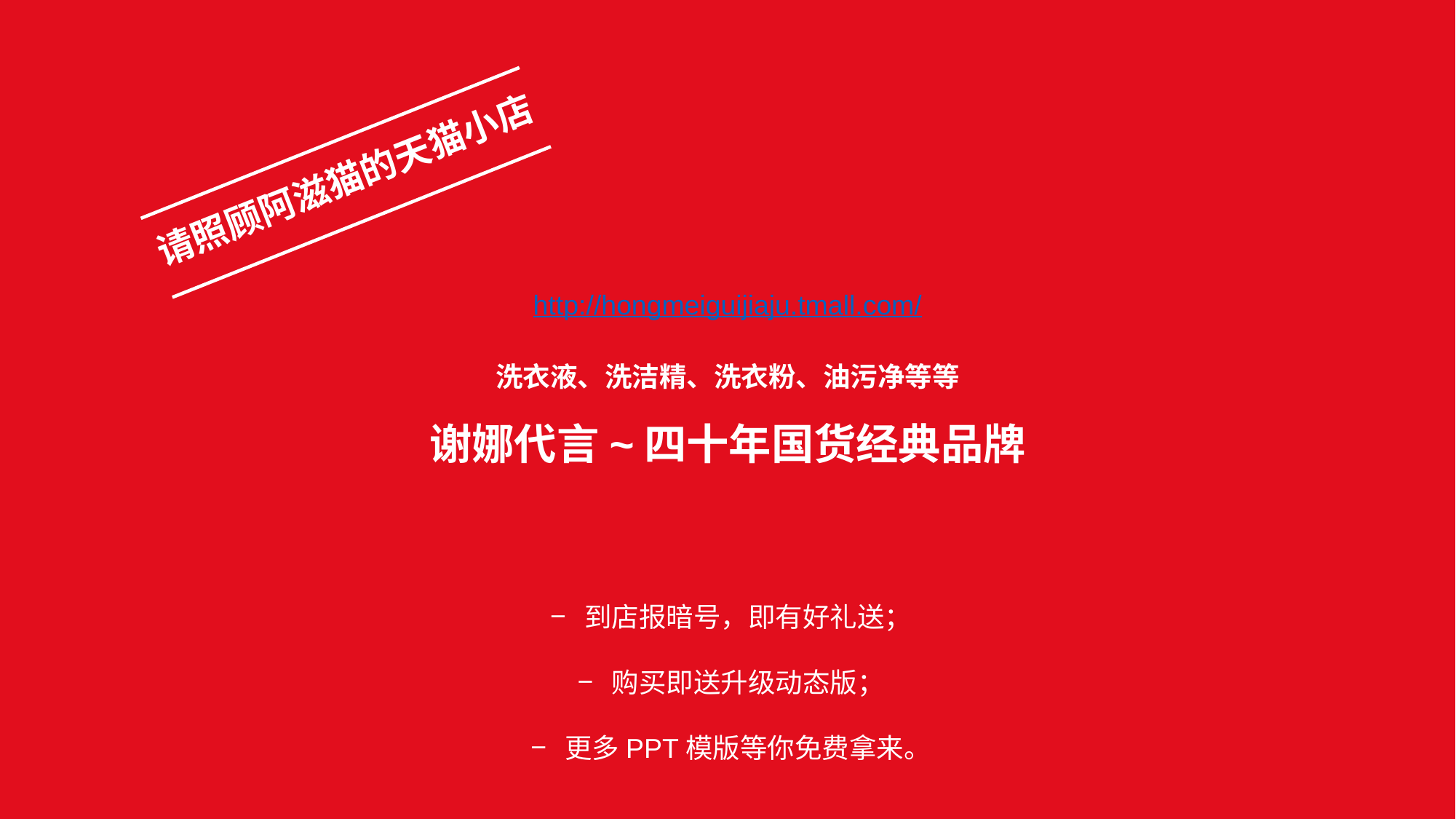

请照顾阿滋猫的天猫小店
http://hongmeiguijiaju.tmall.com/
洗衣液、洗洁精、洗衣粉、油污净等等
谢娜代言~四十年国货经典品牌
到店报暗号，即有好礼送；
购买即送升级动态版；
更多PPT模版等你免费拿来。
www.51pptmoban.com 搜集整理